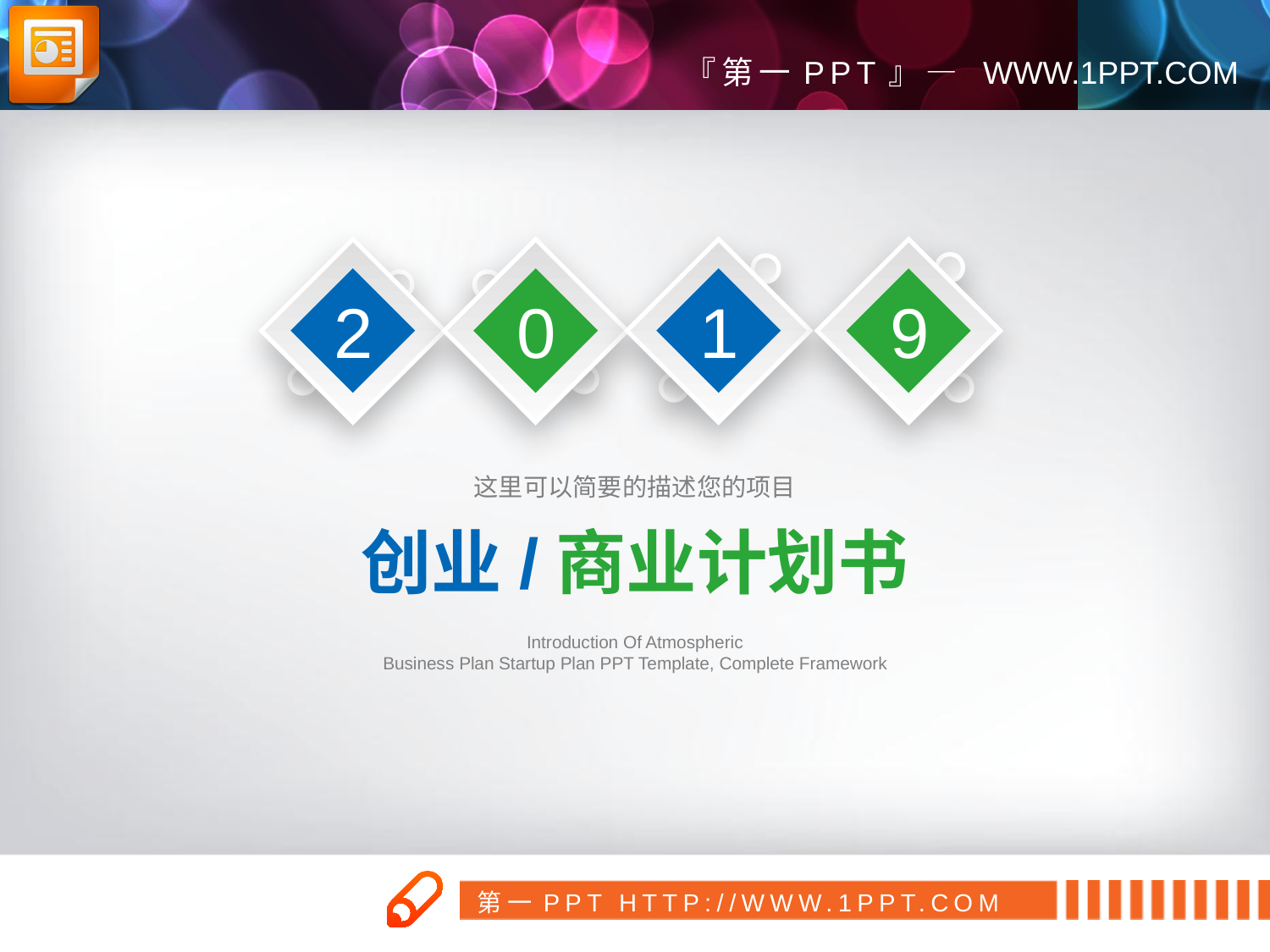

2

0

1

9

这里可以简要的描述您的项目
创业/商业计划书
Introduction Of Atmospheric
Business Plan Startup Plan PPT Template, Complete Framework